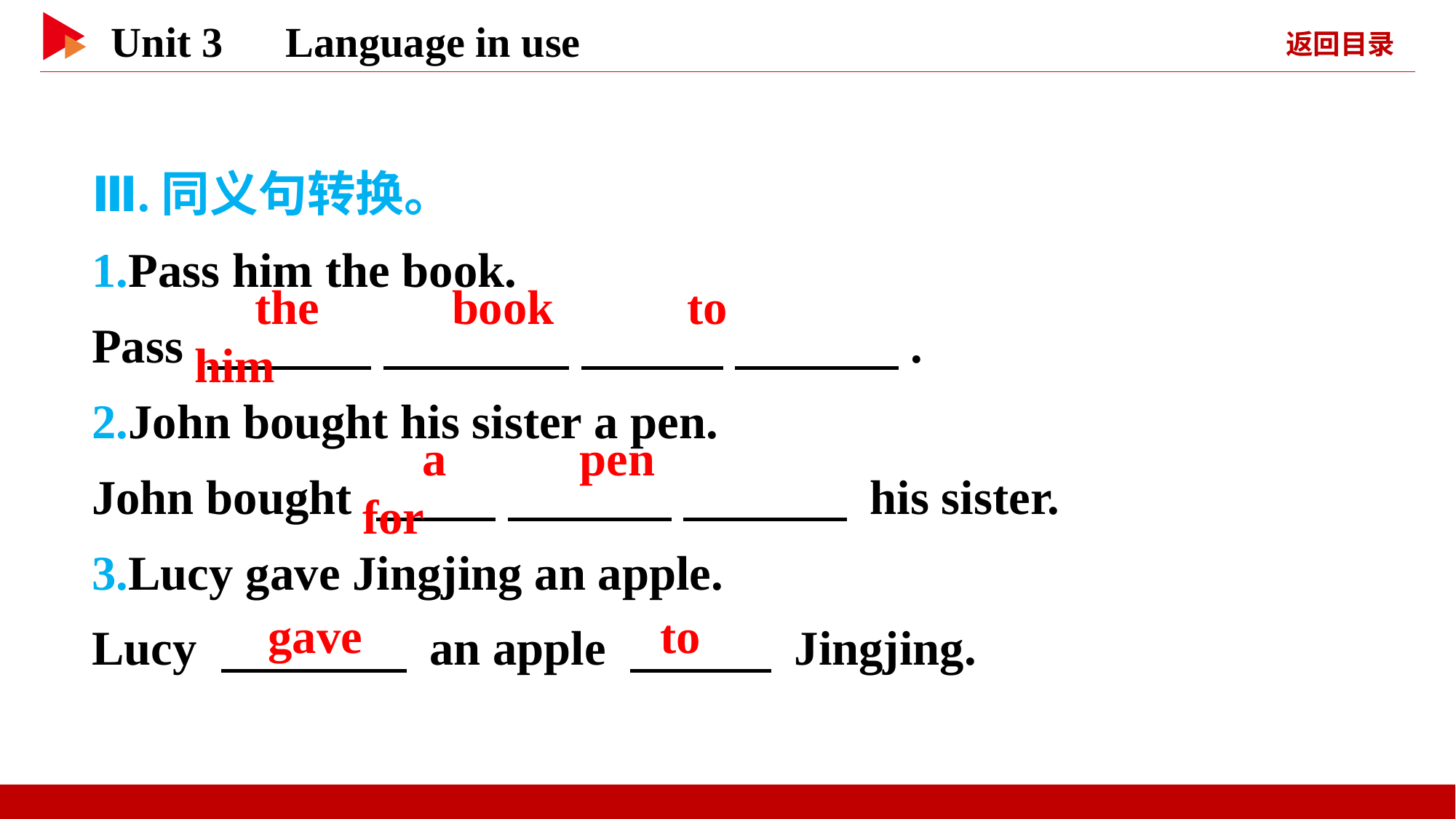

Ⅲ.同义句转换。
1.Pass him the book.
Pass 　      　 　        　 　    　 　      　.
2.John bought his sister a pen.
John bought 　  　 　      　 　      　 his sister.
3.Lucy gave Jingjing an apple.
Lucy 　        　 an apple 　    　 Jingjing.
　the　 　book　 　to　 　him
　a　 　pen　 　for
　gave
　to